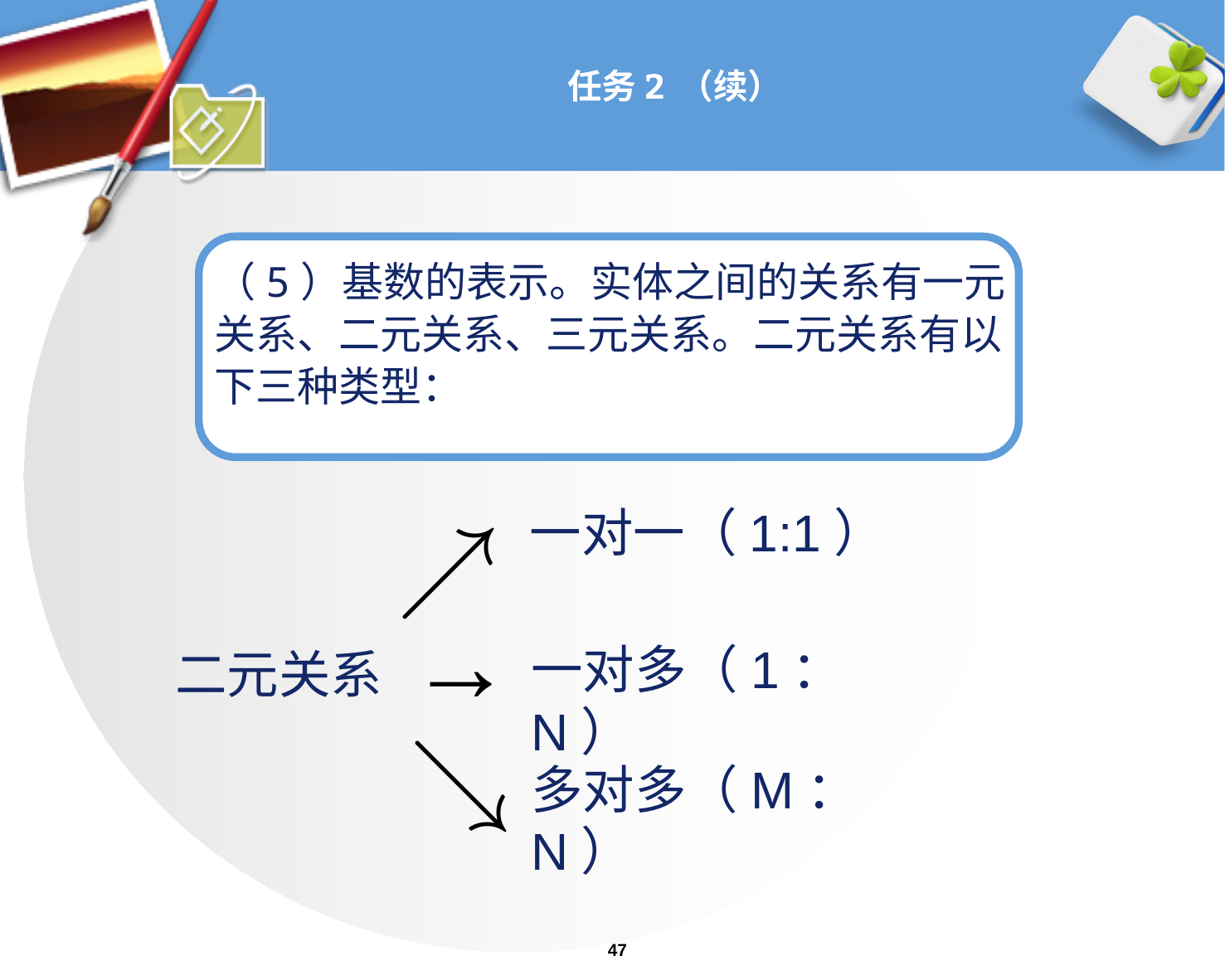

# 任务2 （续）

（5）基数的表示。实体之间的关系有一元
关系、二元关系、三元关系。二元关系有以
下三种类型：
一对一（1:1）
↗
→
一对多（1：N）
二元关系
↘
多对多（M：N）
47